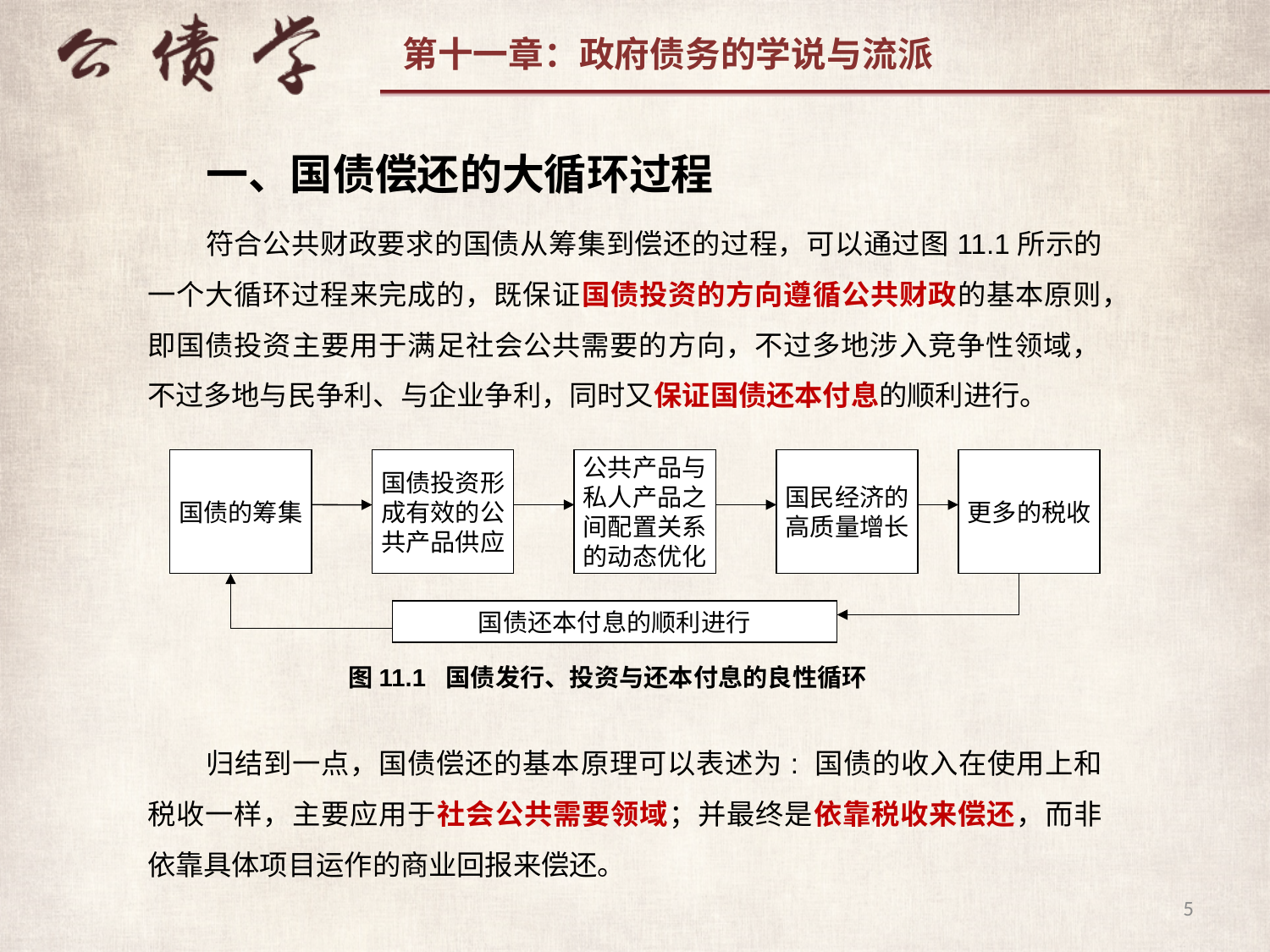

一、国债偿还的大循环过程
符合公共财政要求的国债从筹集到偿还的过程，可以通过图11.1所示的一个大循环过程来完成的，既保证国债投资的方向遵循公共财政的基本原则，即国债投资主要用于满足社会公共需要的方向，不过多地涉入竞争性领域，不过多地与民争利、与企业争利，同时又保证国债还本付息的顺利进行。

归结到一点，国债偿还的基本原理可以表述为: 国债的收入在使用上和税收一样，主要应用于社会公共需要领域；并最终是依靠税收来偿还，而非依靠具体项目运作的商业回报来偿还。

国债的筹集
国债投资形成有效的公共产品供应
公共产品与私人产品之间配置关系的动态优化
国民经济的高质量增长
更多的税收
国债还本付息的顺利进行
图11.1  国债发行、投资与还本付息的良性循环
5